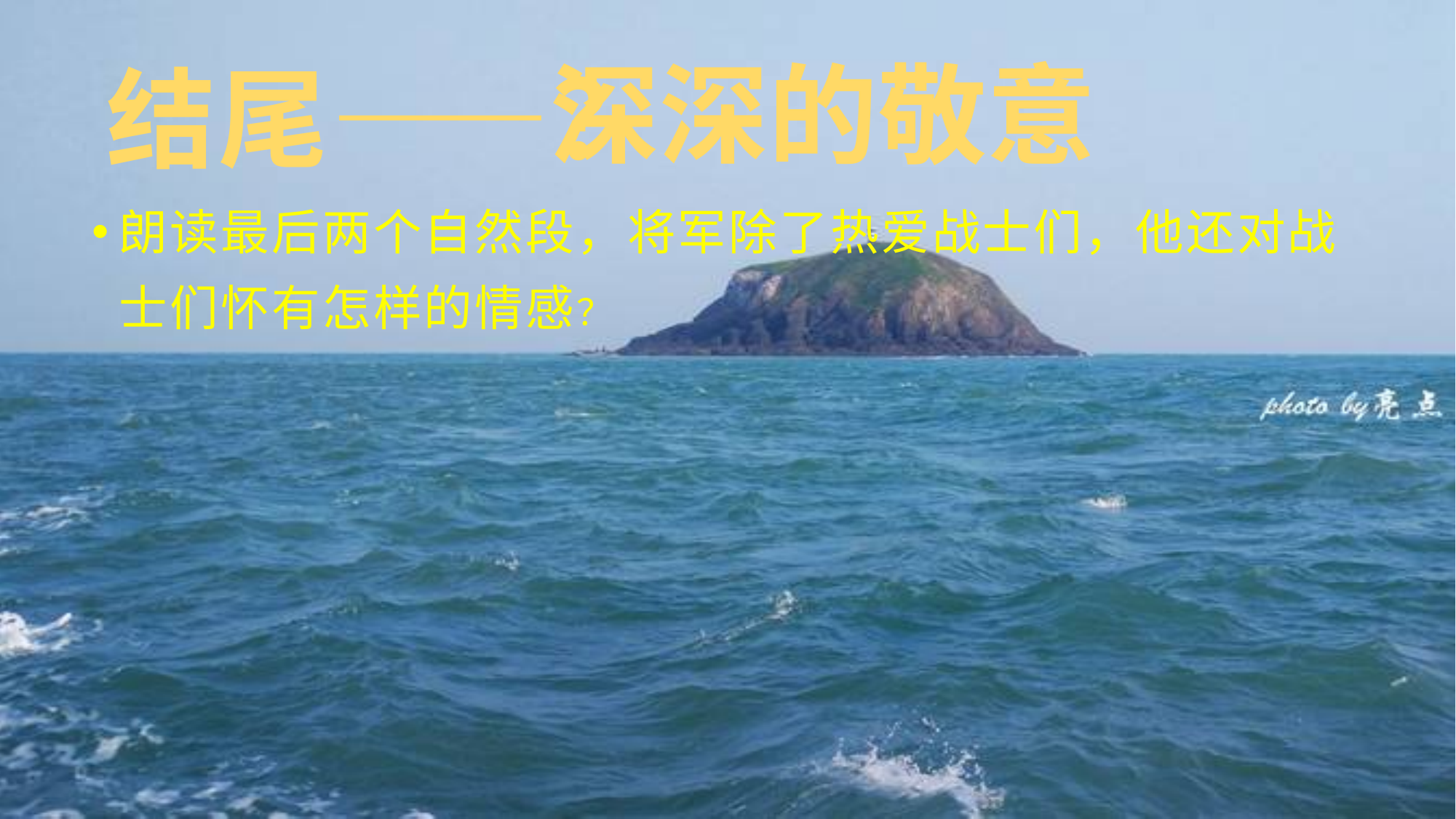

深深的敬意
# 结尾——？
朗读最后两个自然段，将军除了热爱战士们，他还对战士们怀有怎样的情感？